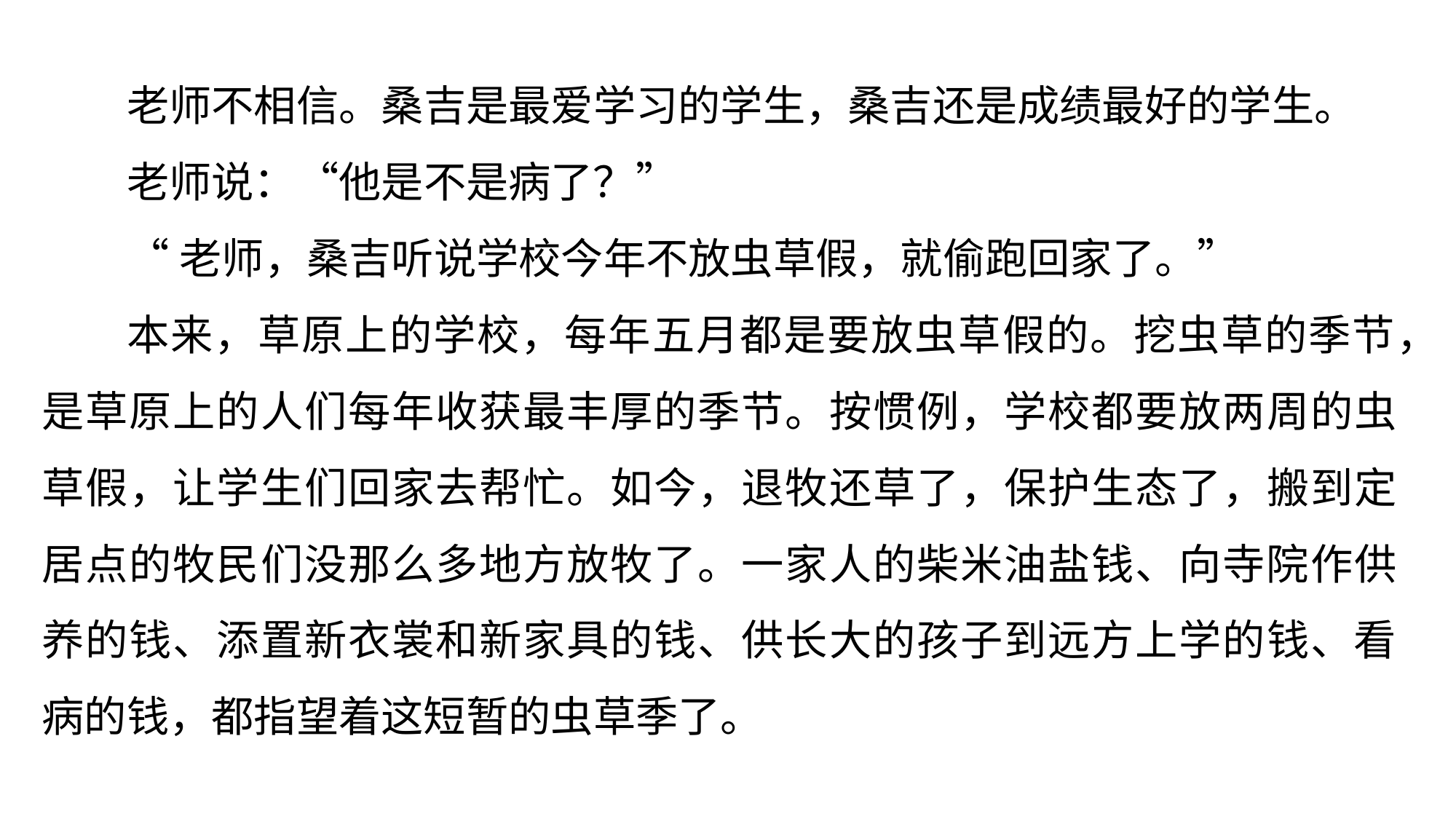

老师不相信。桑吉是最爱学习的学生，桑吉还是成绩最好的学生。
老师说：“他是不是病了？”
“老师，桑吉听说学校今年不放虫草假，就偷跑回家了。”
本来，草原上的学校，每年五月都是要放虫草假的。挖虫草的季节，是草原上的人们每年收获最丰厚的季节。按惯例，学校都要放两周的虫草假，让学生们回家去帮忙。如今，退牧还草了，保护生态了，搬到定居点的牧民们没那么多地方放牧了。一家人的柴米油盐钱、向寺院作供养的钱、添置新衣裳和新家具的钱、供长大的孩子到远方上学的钱、看病的钱，都指望着这短暂的虫草季了。